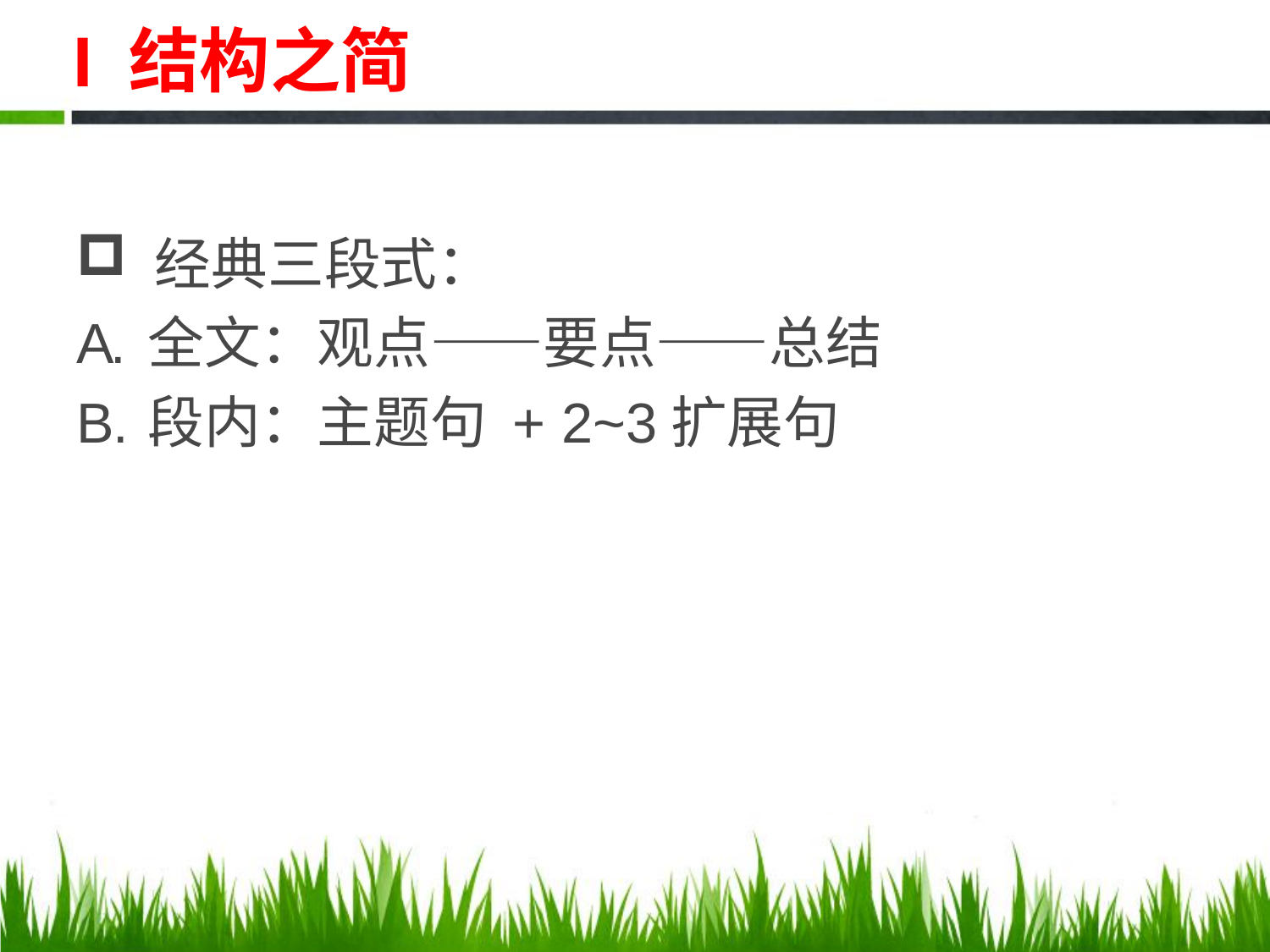

# I 结构之简
 经典三段式：
全文：观点——要点——总结
段内：主题句 + 2~3扩展句